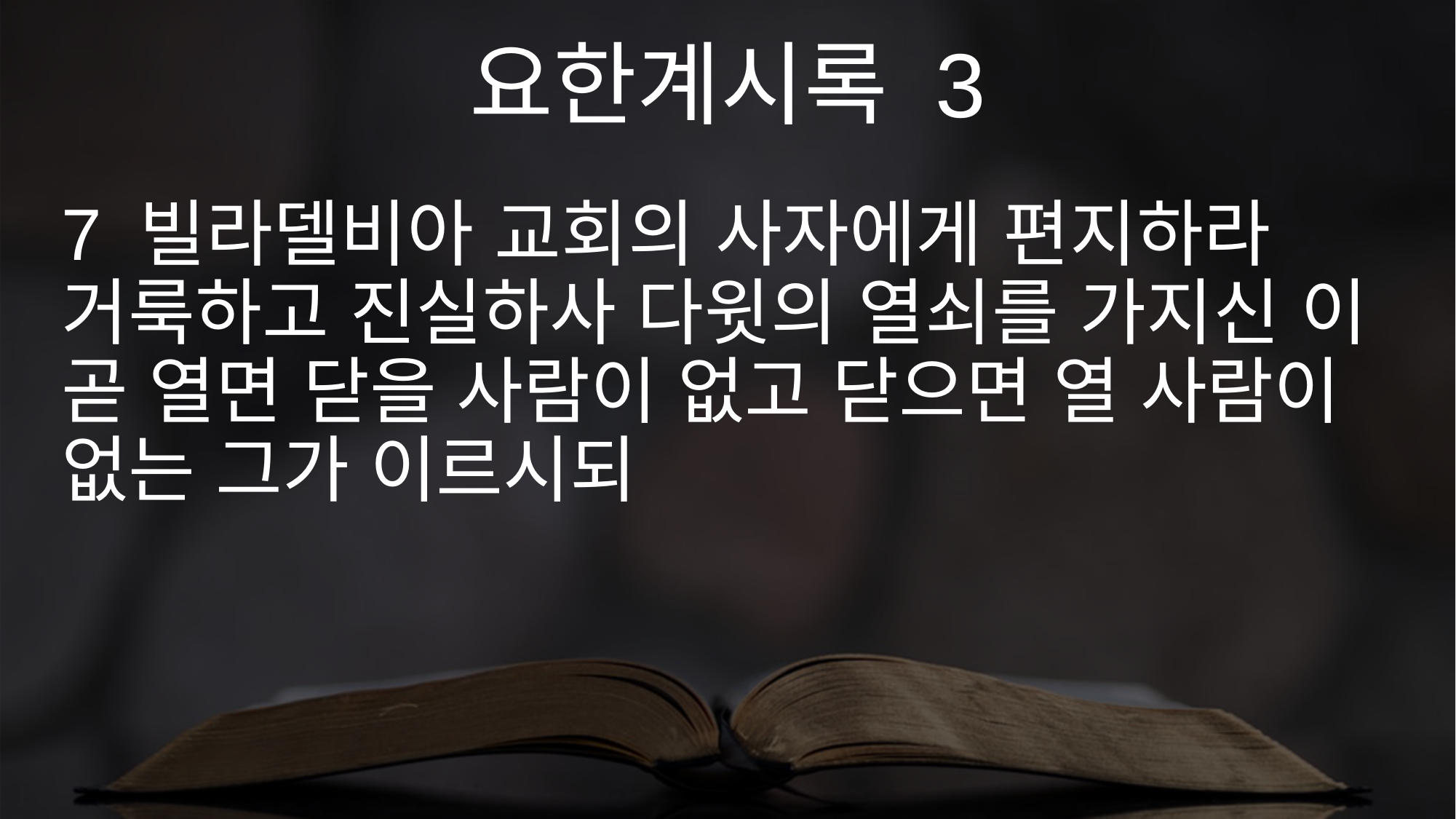

요한계시록 3
7 빌라델비아 교회의 사자에게 편지하라 거룩하고 진실하사 다윗의 열쇠를 가지신 이 곧 열면 닫을 사람이 없고 닫으면 열 사람이 없는 그가 이르시되